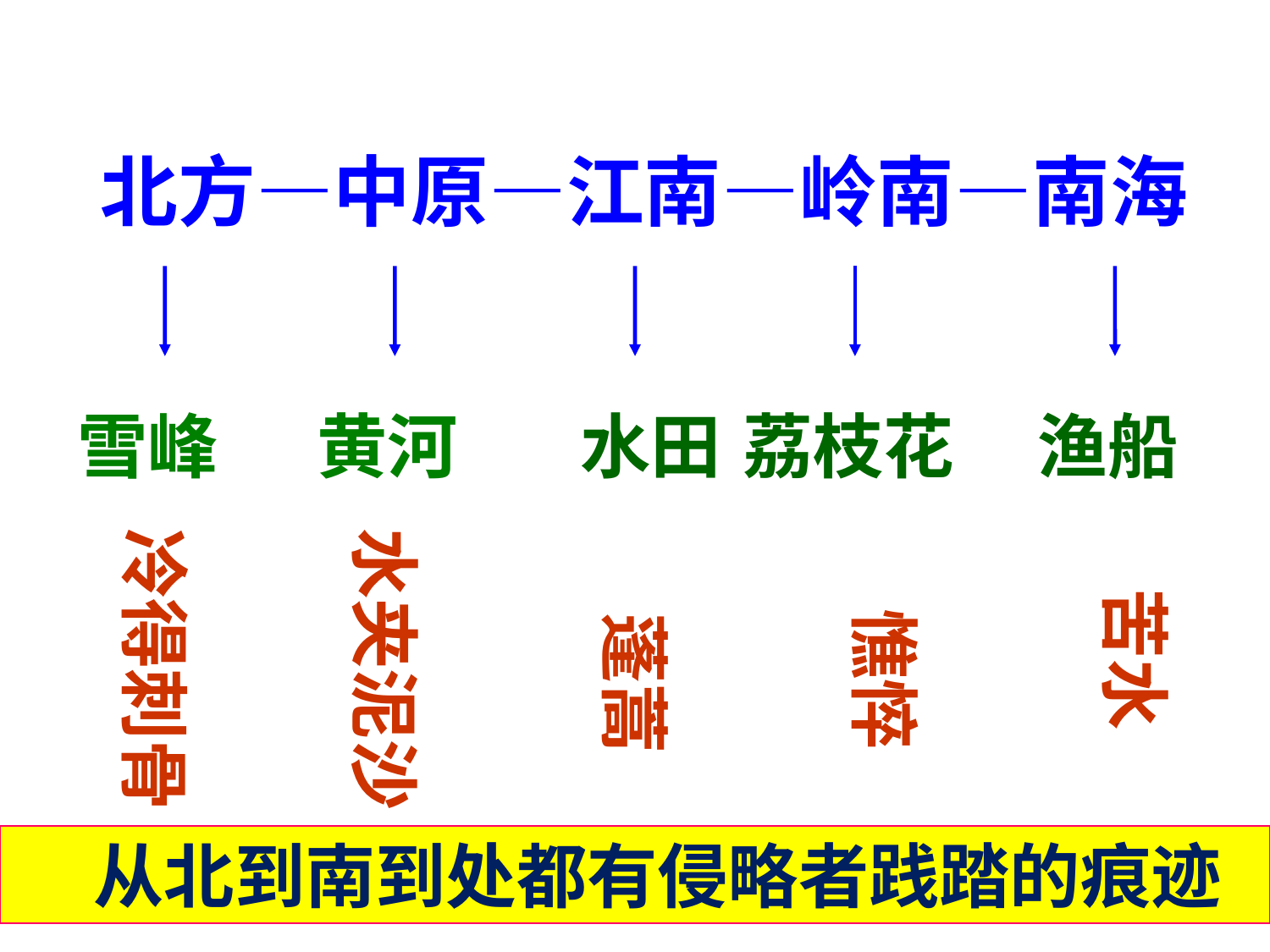

北方—中原—江南—岭南—南海

荔枝花
 水田
黄河
雪峰
渔船

    苦水
冷得刺骨
水夹泥沙
    憔悴
   蓬蒿
    从北到南到处都有侵略者践踏的痕迹